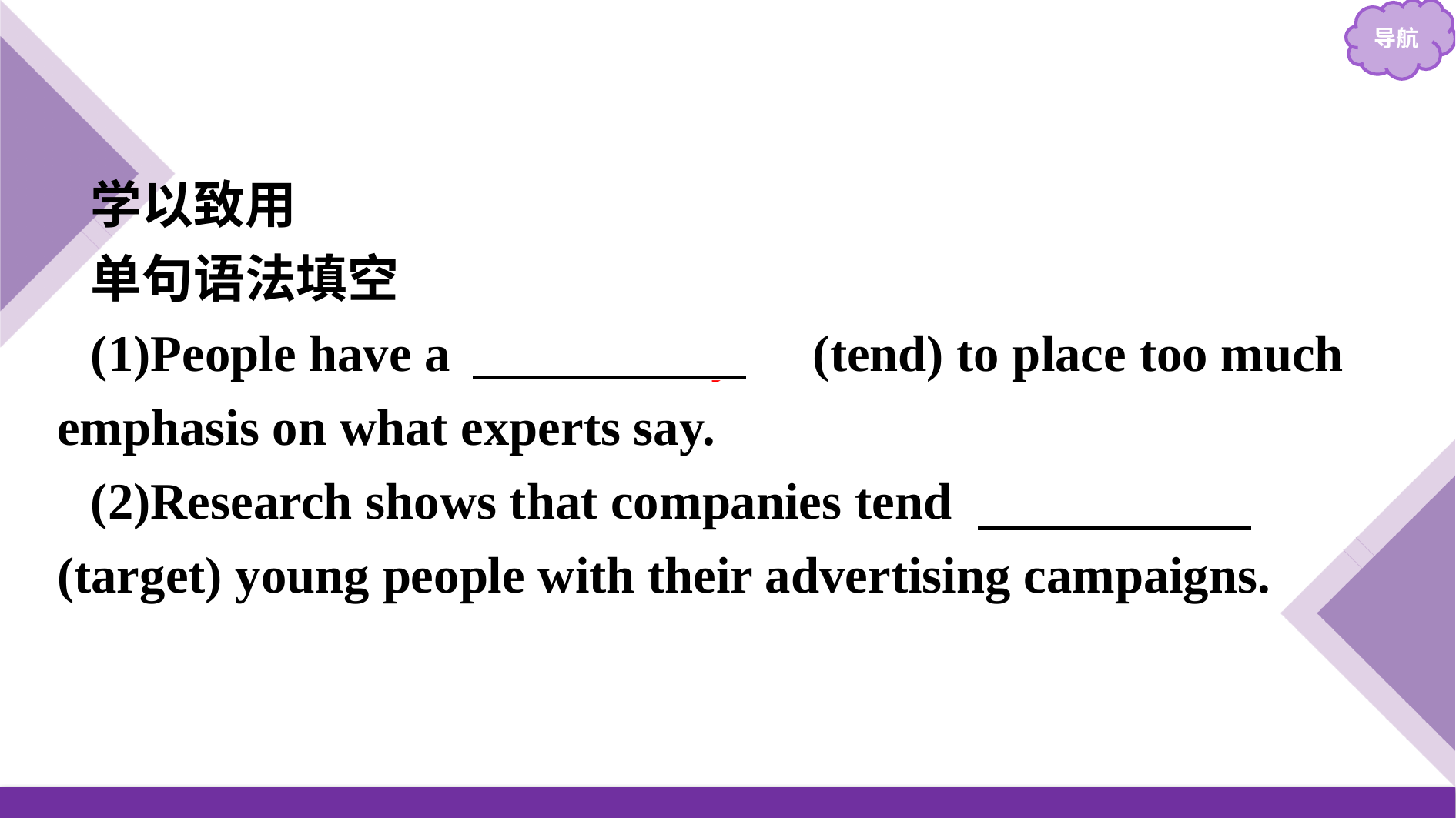

学以致用
单句语法填空
(1)People have a 　tendency　(tend) to place too much emphasis on what experts say.
(2)Research shows that companies tend 　to target　(target) young people with their advertising campaigns.